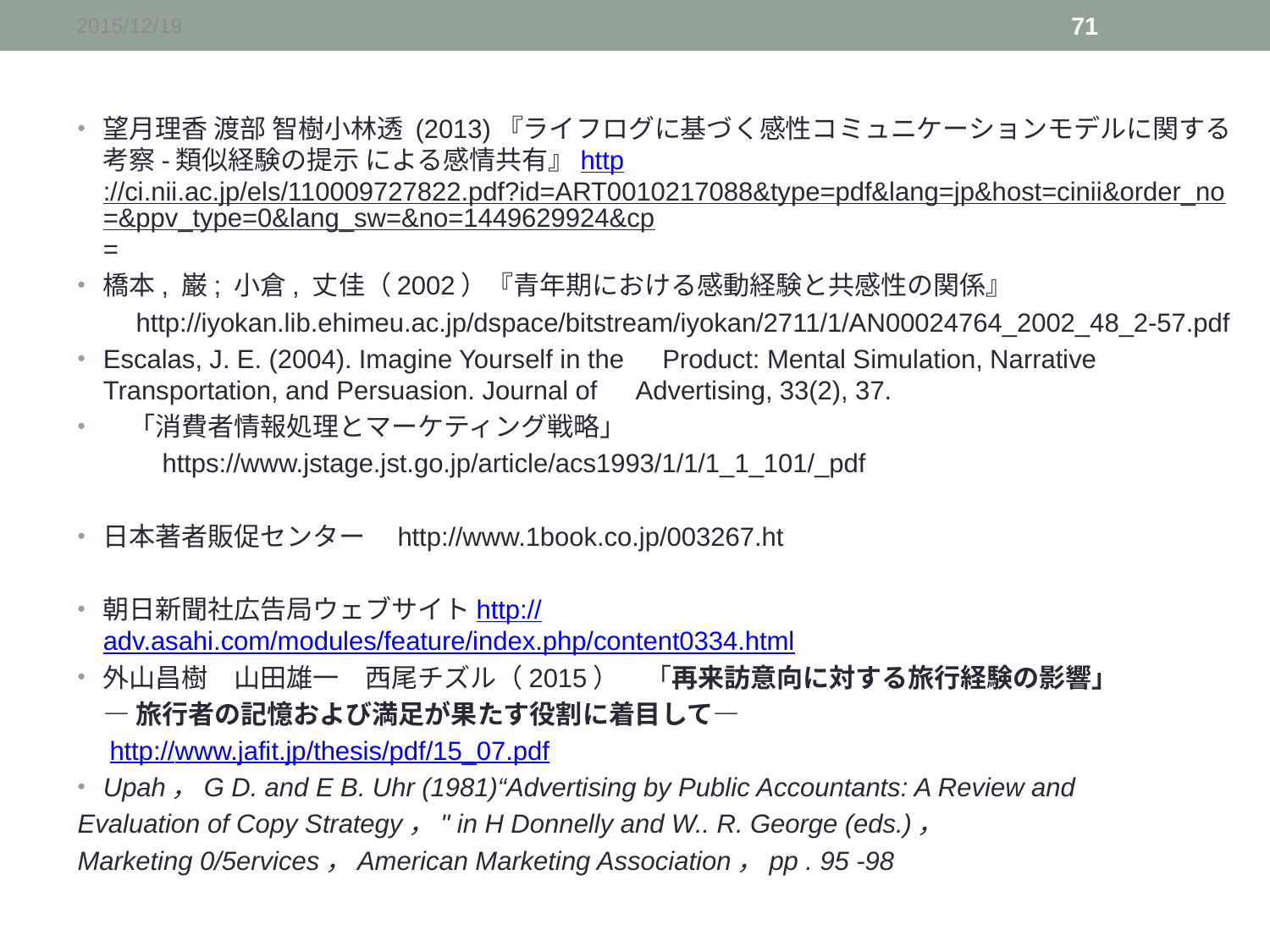

2015/12/19
71
望月理香 渡部 智樹小林透 (2013)『ライフログに基づく感性コミュニケーションモデルに関する考察-類似経験の提示 による感情共有』http://ci.nii.ac.jp/els/110009727822.pdf?id=ART0010217088&type=pdf&lang=jp&host=cinii&order_no=&ppv_type=0&lang_sw=&no=1449629924&cp=
橋本, 巌; 小倉, 丈佳（2002）『青年期における感動経験と共感性の関係』
　　http://iyokan.lib.ehimeu.ac.jp/dspace/bitstream/iyokan/2711/1/AN00024764_2002_48_2-57.pdf
Escalas, J. E. (2004). Imagine Yourself in the　Product: Mental Simulation, Narrative　Transportation, and Persuasion. Journal of　Advertising, 33(2), 37.
　「消費者情報処理とマーケティング戦略」
　　　https://www.jstage.jst.go.jp/article/acs1993/1/1/1_1_101/_pdf

日本著者販促センター　http://www.1book.co.jp/003267.ht

朝日新聞社広告局ウェブサイトhttp://adv.asahi.com/modules/feature/index.php/content0334.html
外山昌樹　山田雄一　西尾チズル（2015）　「再来訪意向に対する旅行経験の影響」
　― 旅行者の記憶および満足が果たす役割に着目して―
　http://www.jafit.jp/thesis/pdf/15_07.pdf
Upah，G D. and E B. Uhr (1981)“Advertising by Public Accountants: A Review and
Evaluation of Copy Strategy，" in H Donnelly and W.. R. George (eds.)，
Marketing 0/5ervices，American Marketing Association，pp . 95 -98